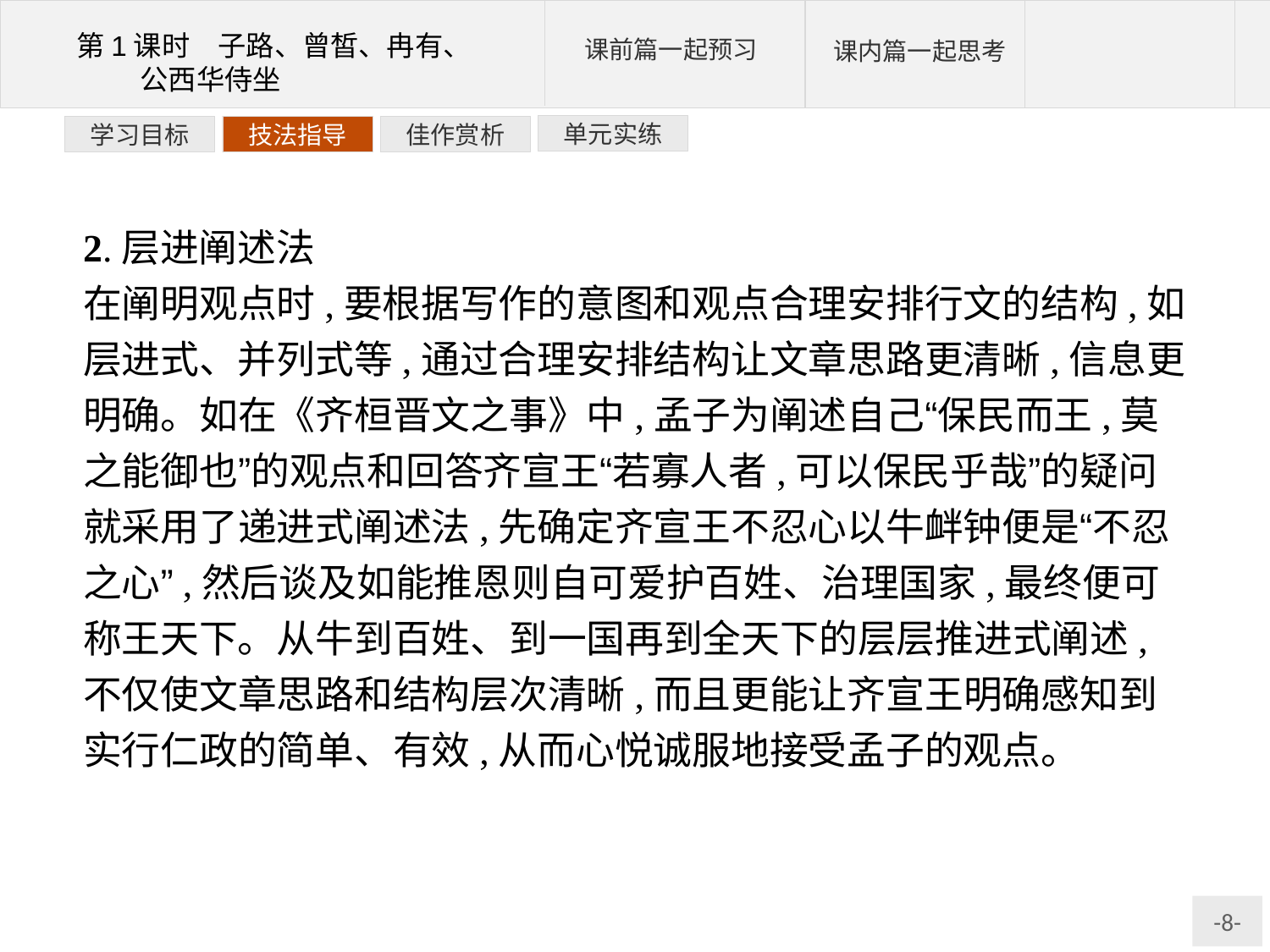

单元实练
佳作赏析
技法指导
学习目标
2.层进阐述法
在阐明观点时,要根据写作的意图和观点合理安排行文的结构,如层进式、并列式等,通过合理安排结构让文章思路更清晰,信息更明确。如在《齐桓晋文之事》中,孟子为阐述自己“保民而王,莫之能御也”的观点和回答齐宣王“若寡人者,可以保民乎哉”的疑问就采用了递进式阐述法,先确定齐宣王不忍心以牛衅钟便是“不忍之心”,然后谈及如能推恩则自可爱护百姓、治理国家,最终便可称王天下。从牛到百姓、到一国再到全天下的层层推进式阐述,不仅使文章思路和结构层次清晰,而且更能让齐宣王明确感知到实行仁政的简单、有效,从而心悦诚服地接受孟子的观点。